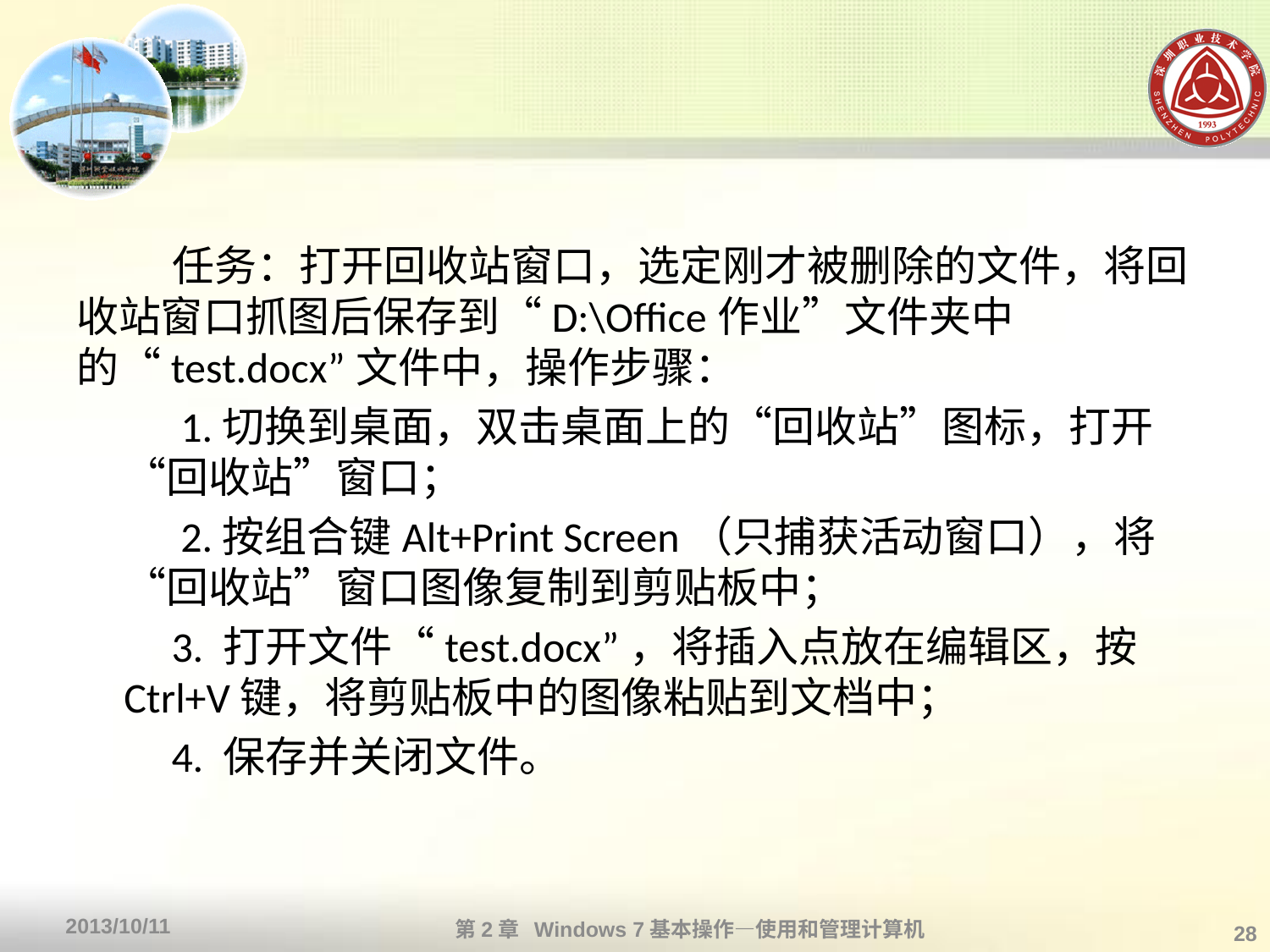

#
         任务：打开回收站窗口，选定刚才被删除的文件，将回收站窗口抓图后保存到“D:\Office作业”文件夹中的“test.docx”文件中，操作步骤：
　 　1.切换到桌面，双击桌面上的“回收站”图标，打开“回收站”窗口；
　　 2.按组合键Alt+Print Screen（只捕获活动窗口），将“回收站”窗口图像复制到剪贴板中；
          3. 打开文件“test.docx”，将插入点放在编辑区，按Ctrl+V键，将剪贴板中的图像粘贴到文档中；
          4. 保存并关闭文件。
第2章  Windows 7基本操作—使用和管理计算机
2013/10/11
28